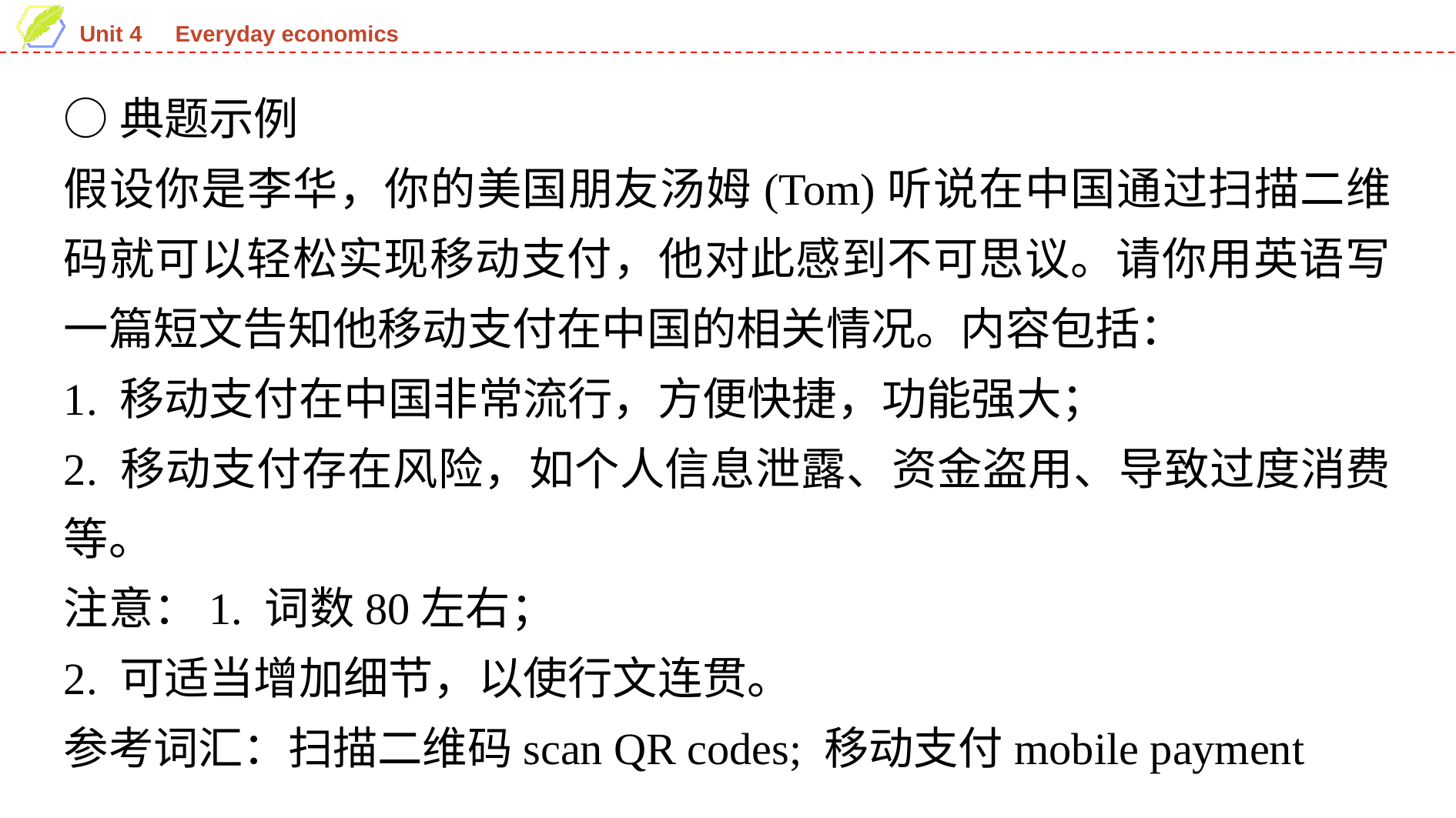

○典题示例
假设你是李华，你的美国朋友汤姆(Tom)听说在中国通过扫描二维码就可以轻松实现移动支付，他对此感到不可思议。请你用英语写一篇短文告知他移动支付在中国的相关情况。内容包括：
1. 移动支付在中国非常流行，方便快捷，功能强大；
2. 移动支付存在风险，如个人信息泄露、资金盗用、导致过度消费等。
注意：1. 词数80左右；
2. 可适当增加细节，以使行文连贯。
参考词汇：扫描二维码scan QR codes; 移动支付mobile payment